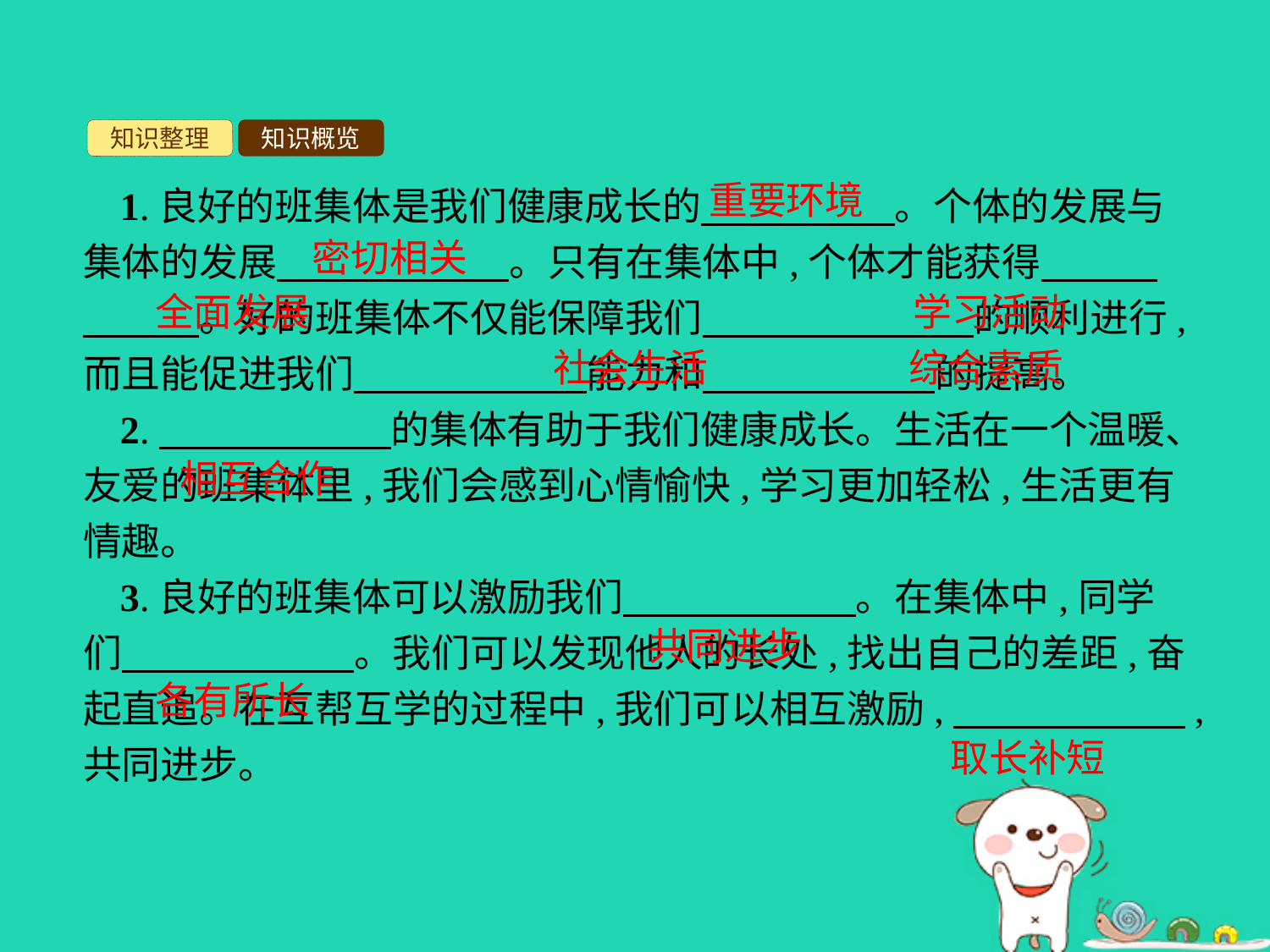

知识整理
知识概览
重要环境
1.良好的班集体是我们健康成长的　　　　　。个体的发展与集体的发展　　　　　　。只有在集体中,个体才能获得　　　　　　。好的班集体不仅能保障我们　　　　　　　的顺利进行,而且能促进我们　　　　　　能力和　　　　　　的提高。
2.　　　　　　的集体有助于我们健康成长。生活在一个温暖、友爱的班集体里,我们会感到心情愉快,学习更加轻松,生活更有情趣。
3.良好的班集体可以激励我们　　　　　　。在集体中,同学们　　　　　　。我们可以发现他人的长处,找出自己的差距,奋起直追。在互帮互学的过程中,我们可以相互激励,　　　　　　,共同进步。
密切相关
全面发展
学习活动
社会生活
综合素质
相互合作
共同进步
各有所长
取长补短